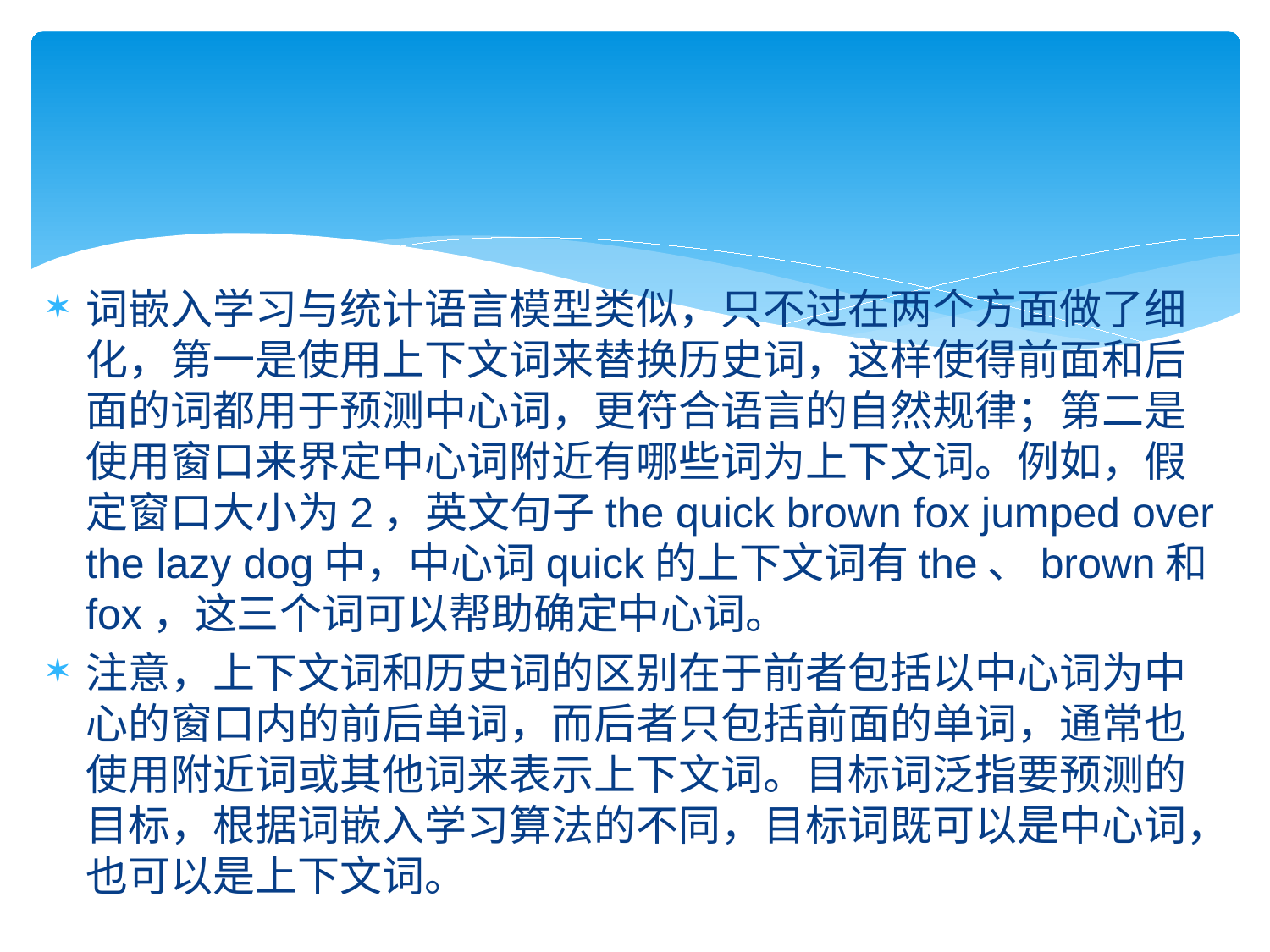

词嵌入学习与统计语言模型类似，只不过在两个方面做了细化，第一是使用上下文词来替换历史词，这样使得前面和后面的词都用于预测中心词，更符合语言的自然规律；第二是使用窗口来界定中心词附近有哪些词为上下文词。例如，假定窗口大小为2，英文句子the quick brown fox jumped over the lazy dog中，中心词quick的上下文词有the、brown和fox，这三个词可以帮助确定中心词。
注意，上下文词和历史词的区别在于前者包括以中心词为中心的窗口内的前后单词，而后者只包括前面的单词，通常也使用附近词或其他词来表示上下文词。目标词泛指要预测的目标，根据词嵌入学习算法的不同，目标词既可以是中心词，也可以是上下文词。